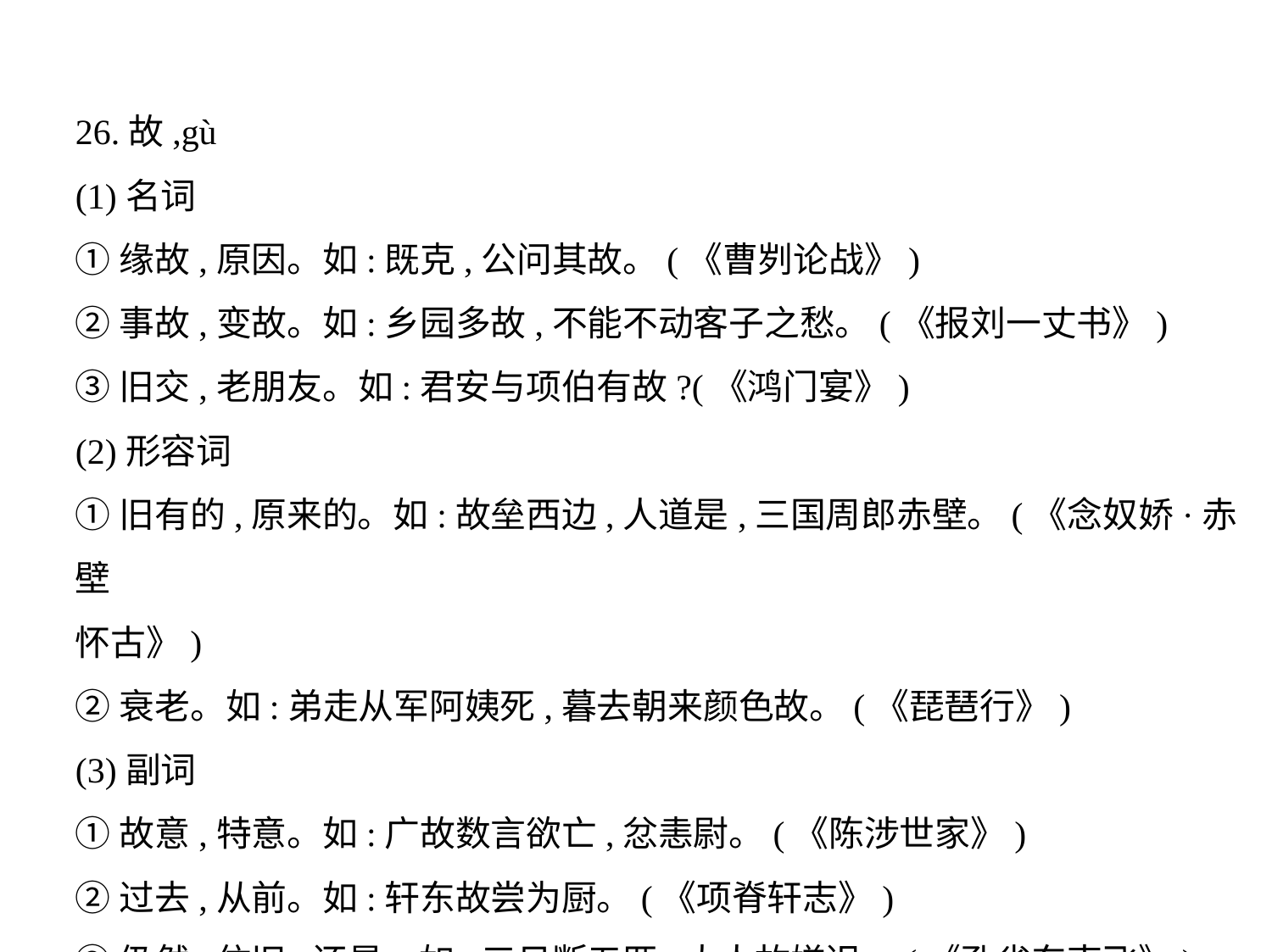

26.故,gù
(1)名词
①缘故,原因。如:既克,公问其故。(《曹刿论战》)
②事故,变故。如:乡园多故,不能不动客子之愁。(《报刘一丈书》)
③旧交,老朋友。如:君安与项伯有故?(《鸿门宴》)
(2)形容词
①旧有的,原来的。如:故垒西边,人道是,三国周郎赤壁。(《念奴娇·赤壁
怀古》)
②衰老。如:弟走从军阿姨死,暮去朝来颜色故。(《琵琶行》)
(3)副词
①故意,特意。如:广故数言欲亡,忿恚尉。(《陈涉世家》)
②过去,从前。如:轩东故尝为厨。(《项脊轩志》)
③仍然,依旧,还是。如:三日断五匹,大人故嫌迟。(《孔雀东南飞》)